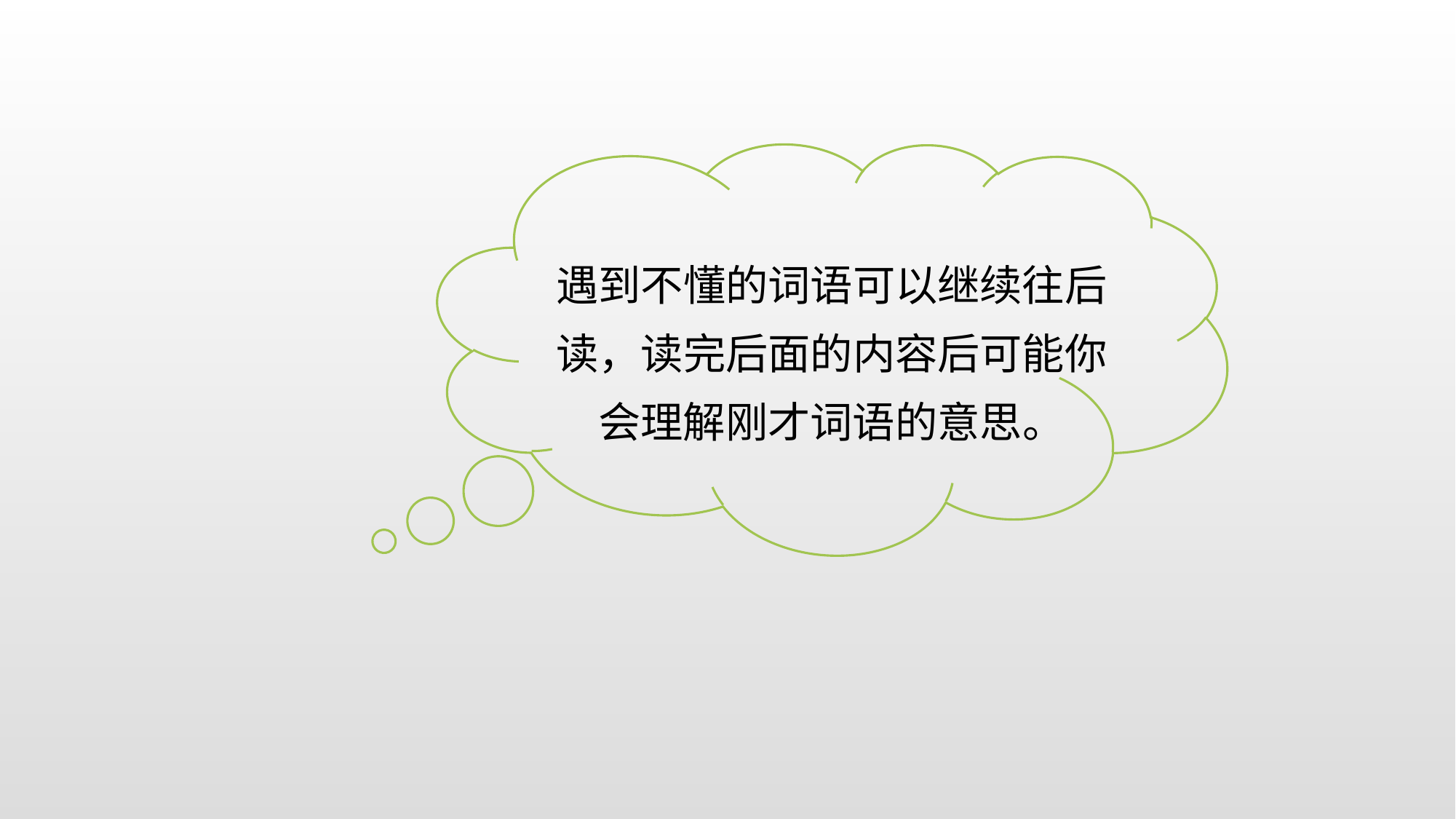

遇到不懂的词语可以继续往后读，读完后面的内容后可能你会理解刚才词语的意思。